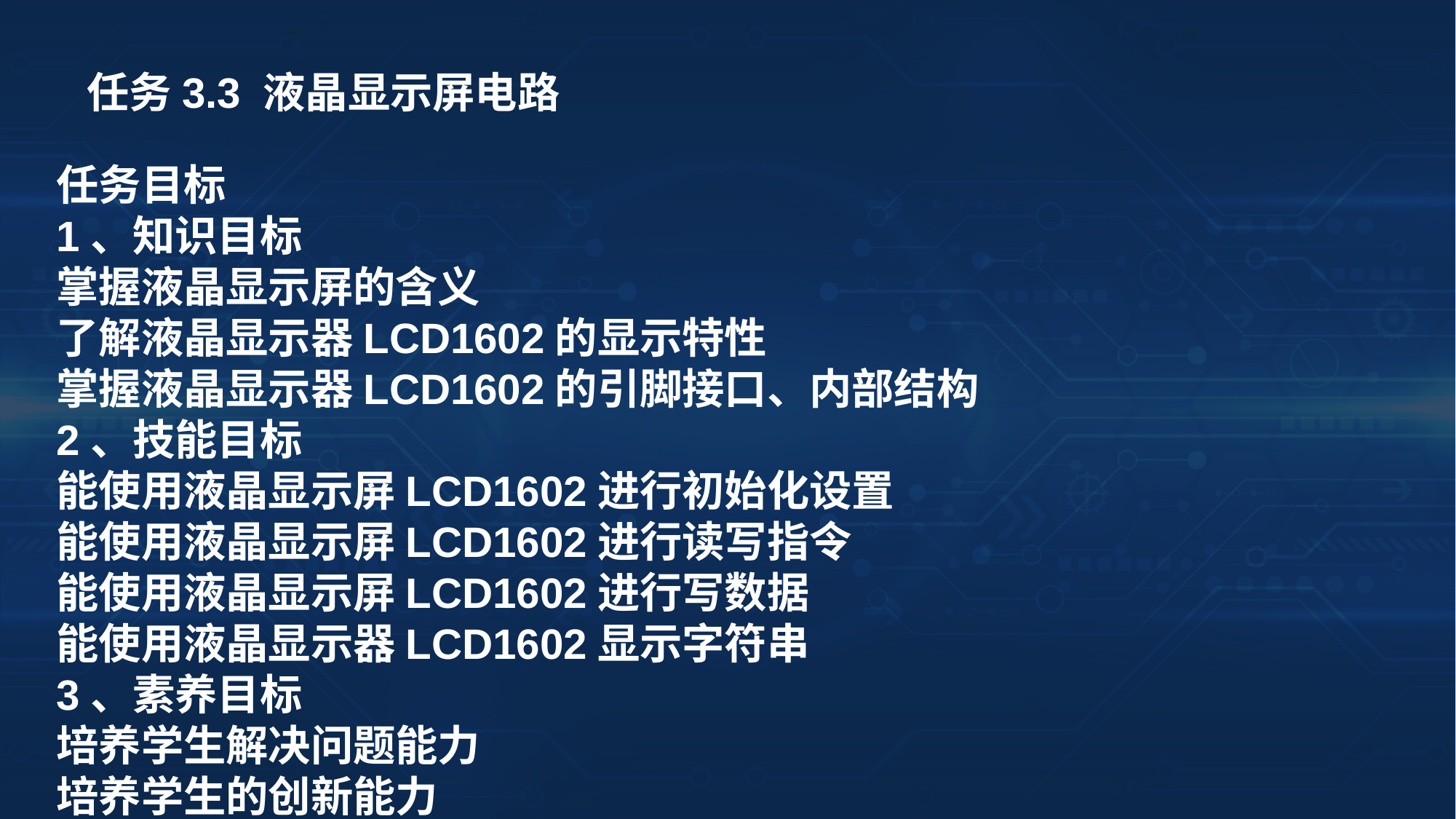

任务3.3 液晶显示屏电路
任务目标
1、知识目标
掌握液晶显示屏的含义
了解液晶显示器LCD1602的显示特性
掌握液晶显示器LCD1602的引脚接口、内部结构
2、技能目标
能使用液晶显示屏LCD1602进行初始化设置
能使用液晶显示屏LCD1602进行读写指令
能使用液晶显示屏LCD1602进行写数据
能使用液晶显示器LCD1602显示字符串
3、素养目标
培养学生解决问题能力
培养学生的创新能力